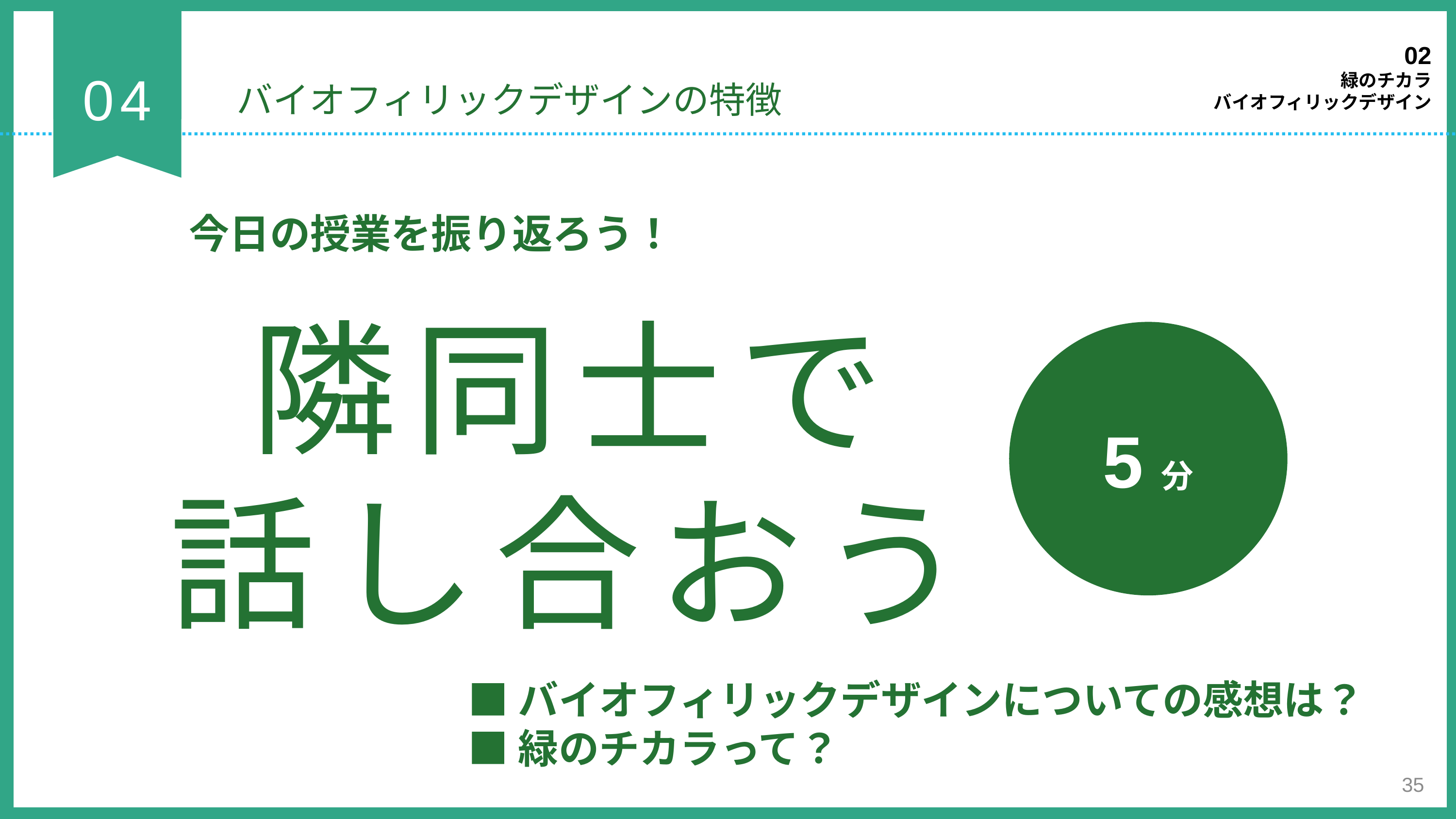

02
緑のチカラ
バイオフィリックデザイン
04
バイオフィリックデザインの特徴

今日の授業を振り返ろう！
隣同士で
話し合おう
5分
■バイオフィリックデザインについての感想は？
■緑のチカラって？
35